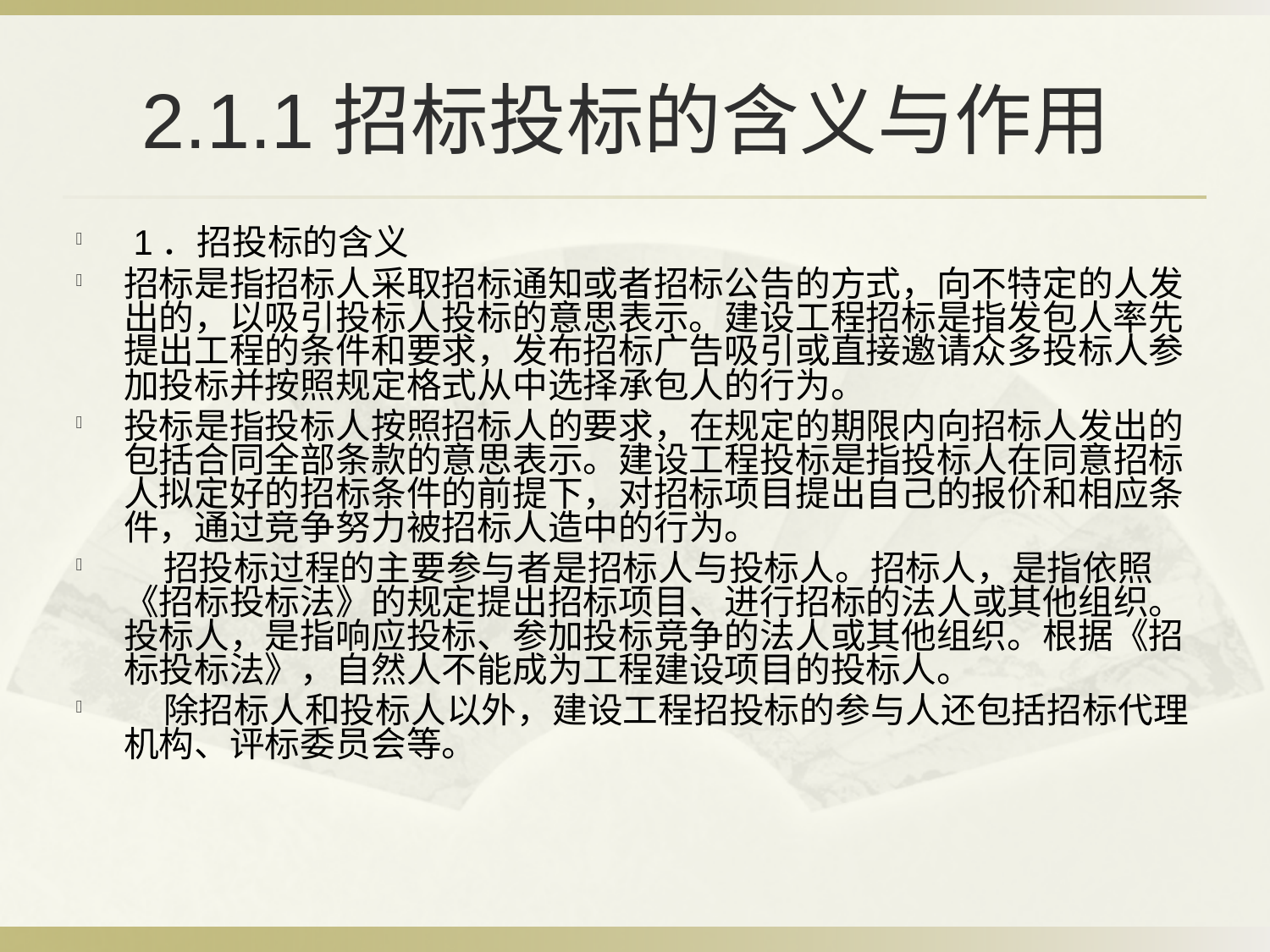

# 2.1.1招标投标的含义与作用
 1．招投标的含义
招标是指招标人采取招标通知或者招标公告的方式，向不特定的人发出的，以吸引投标人投标的意思表示。建设工程招标是指发包人率先提出工程的条件和要求，发布招标广告吸引或直接邀请众多投标人参加投标并按照规定格式从中选择承包人的行为。
投标是指投标人按照招标人的要求，在规定的期限内向招标人发出的包括合同全部条款的意思表示。建设工程投标是指投标人在同意招标人拟定好的招标条件的前提下，对招标项目提出自己的报价和相应条件，通过竞争努力被招标人造中的行为。
    招投标过程的主要参与者是招标人与投标人。招标人，是指依照《招标投标法》的规定提出招标项目、进行招标的法人或其他组织。投标人，是指响应投标、参加投标竞争的法人或其他组织。根据《招标投标法》，自然人不能成为工程建设项目的投标人。
    除招标人和投标人以外，建设工程招投标的参与人还包括招标代理机构、评标委员会等。